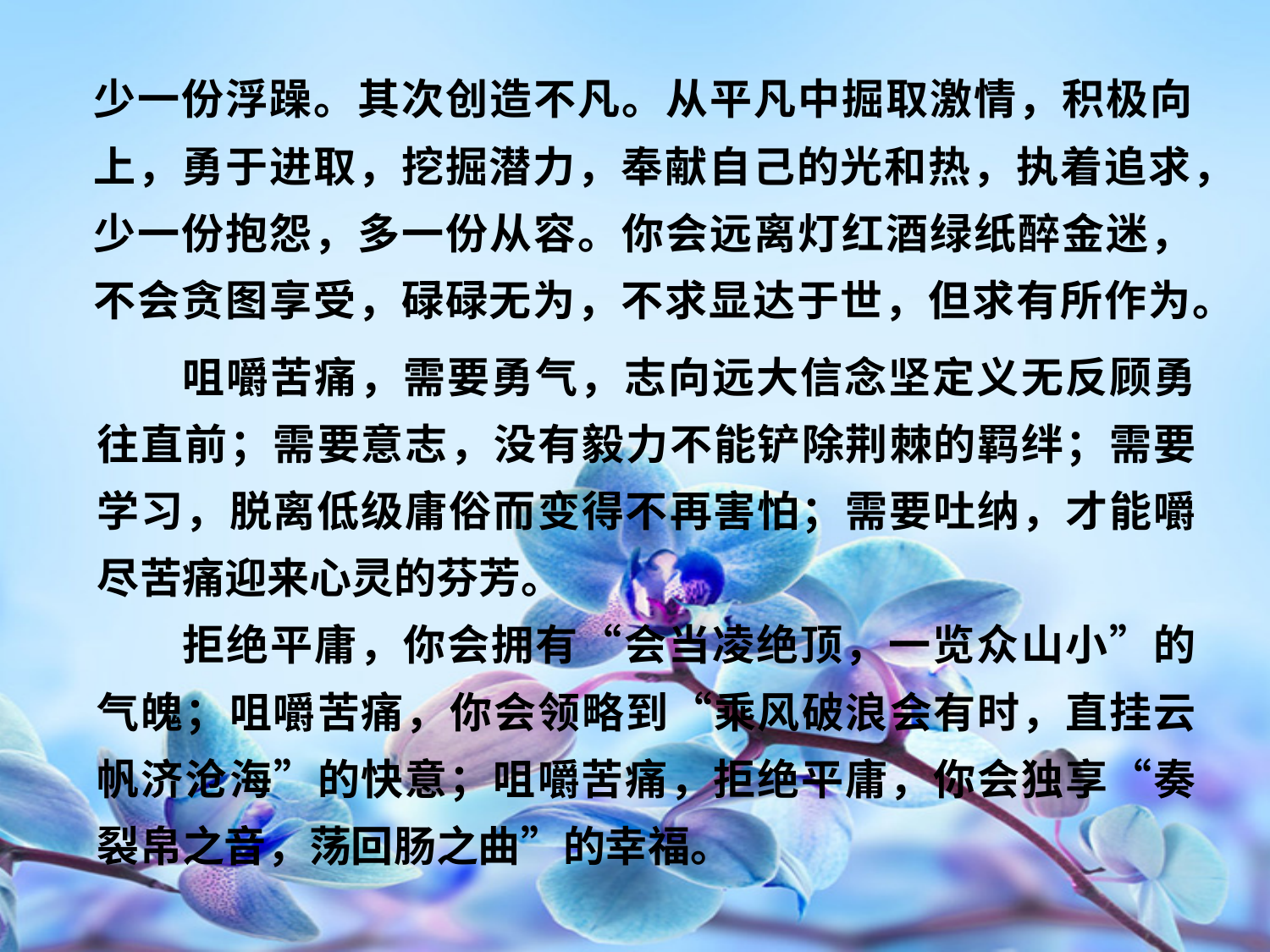

少一份浮躁。其次创造不凡。从平凡中掘取激情，积极向上，勇于进取，挖掘潜力，奉献自己的光和热，执着追求，少一份抱怨，多一份从容。你会远离灯红酒绿纸醉金迷，不会贪图享受，碌碌无为，不求显达于世，但求有所作为。

咀嚼苦痛，需要勇气，志向远大信念坚定义无反顾勇往直前；需要意志，没有毅力不能铲除荆棘的羁绊；需要学习，脱离低级庸俗而变得不再害怕；需要吐纳，才能嚼尽苦痛迎来心灵的芬芳。
拒绝平庸，你会拥有“会当凌绝顶，一览众山小”的气魄；咀嚼苦痛，你会领略到“乘风破浪会有时，直挂云帆济沧海”的快意；咀嚼苦痛，拒绝平庸，你会独享“奏裂帛之音，荡回肠之曲”的幸福。